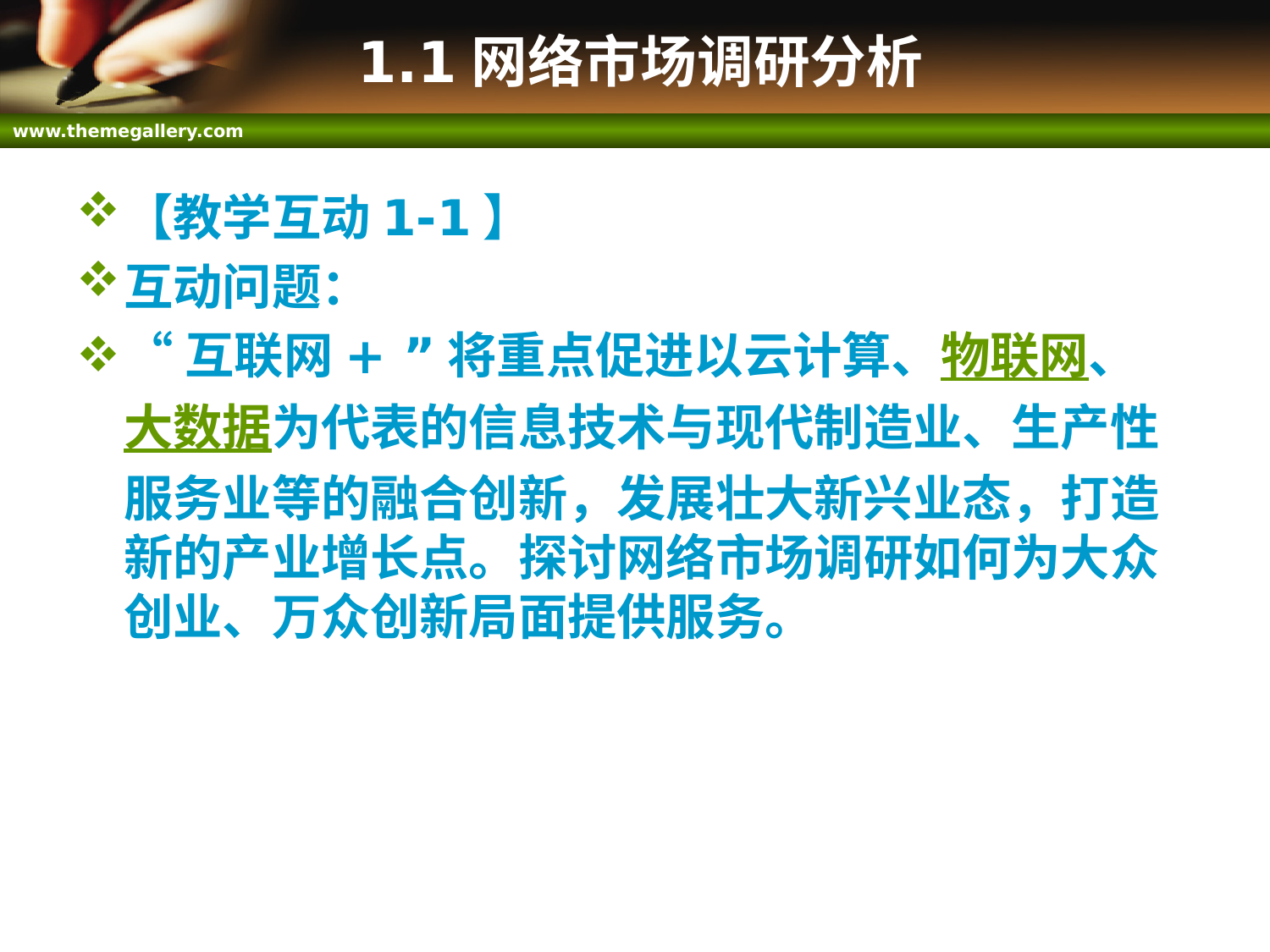

# 1.1网络市场调研分析
【教学互动1-1】
互动问题：
“互联网+ ”将重点促进以云计算、物联网、大数据为代表的信息技术与现代制造业、生产性服务业等的融合创新，发展壮大新兴业态，打造新的产业增长点。探讨网络市场调研如何为大众创业、万众创新局面提供服务。